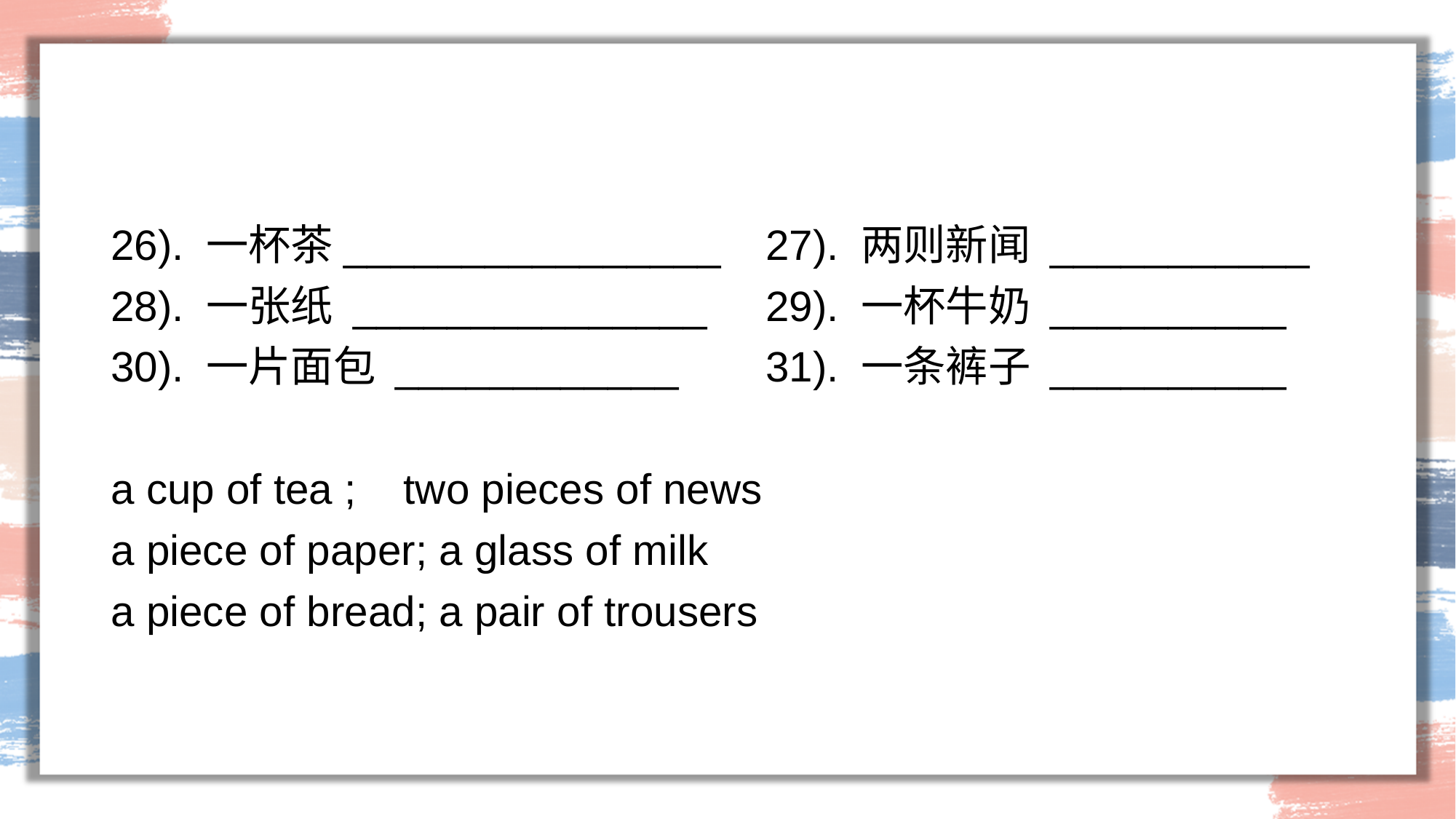

#
26). 一杯茶________________ 	27). 两则新闻 ___________
28). 一张纸 _______________  	29). 一杯牛奶 __________
30). 一片面包 ____________  	31). 一条裤子 __________

a cup of tea ;    two pieces of news
a piece of paper; a glass of milk
a piece of bread; a pair of trousers